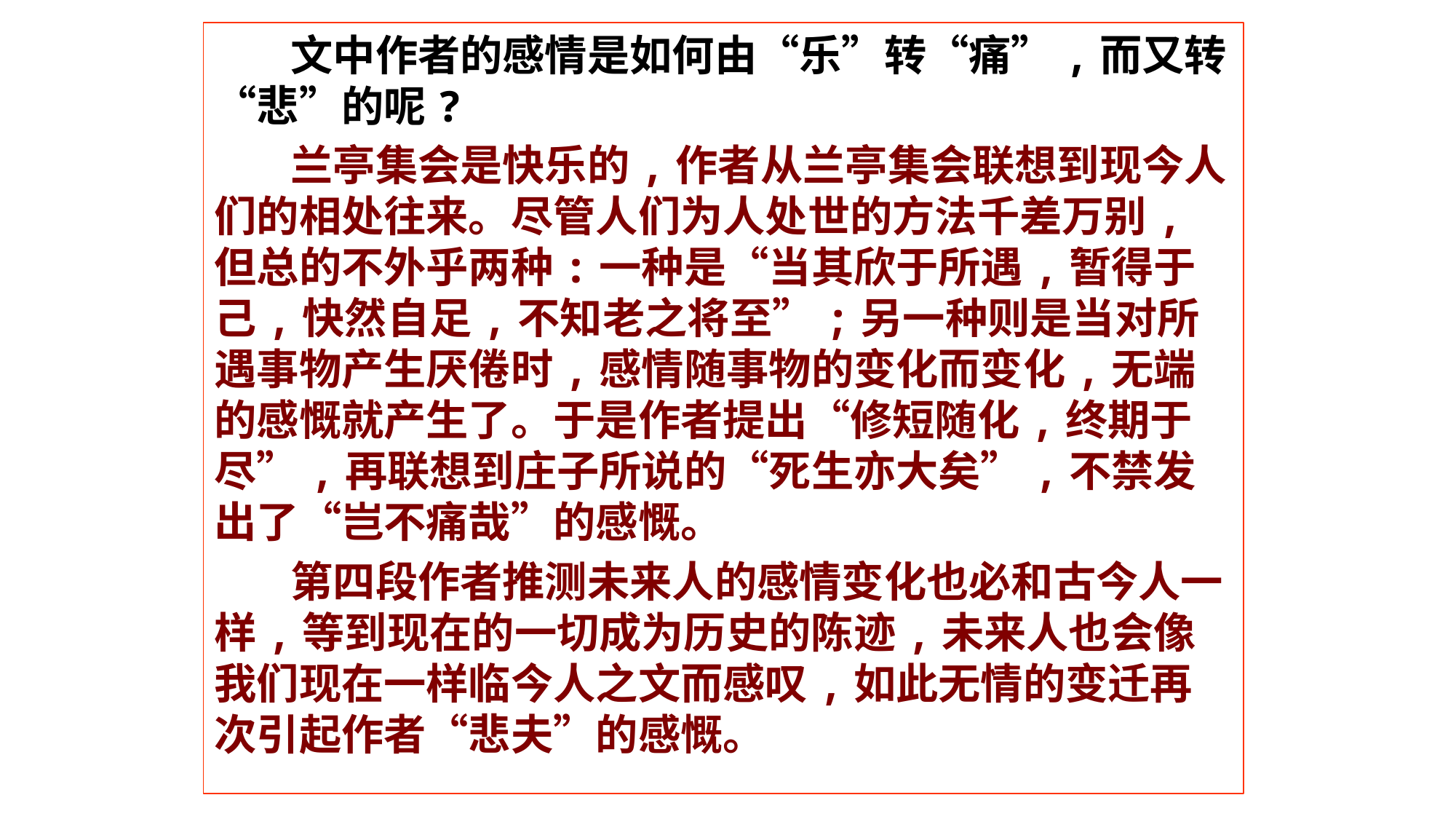

文中作者的感情是如何由“乐”转“痛”,而又转“悲”的呢?
兰亭集会是快乐的,作者从兰亭集会联想到现今人们的相处往来。尽管人们为人处世的方法千差万别,但总的不外乎两种:一种是“当其欣于所遇,暂得于己,快然自足,不知老之将至”;另一种则是当对所遇事物产生厌倦时,感情随事物的变化而变化,无端的感慨就产生了。于是作者提出“修短随化,终期于尽”,再联想到庄子所说的“死生亦大矣”,不禁发出了“岂不痛哉”的感慨。
第四段作者推测未来人的感情变化也必和古今人一样,等到现在的一切成为历史的陈迹,未来人也会像我们现在一样临今人之文而感叹,如此无情的变迁再次引起作者“悲夫”的感慨。